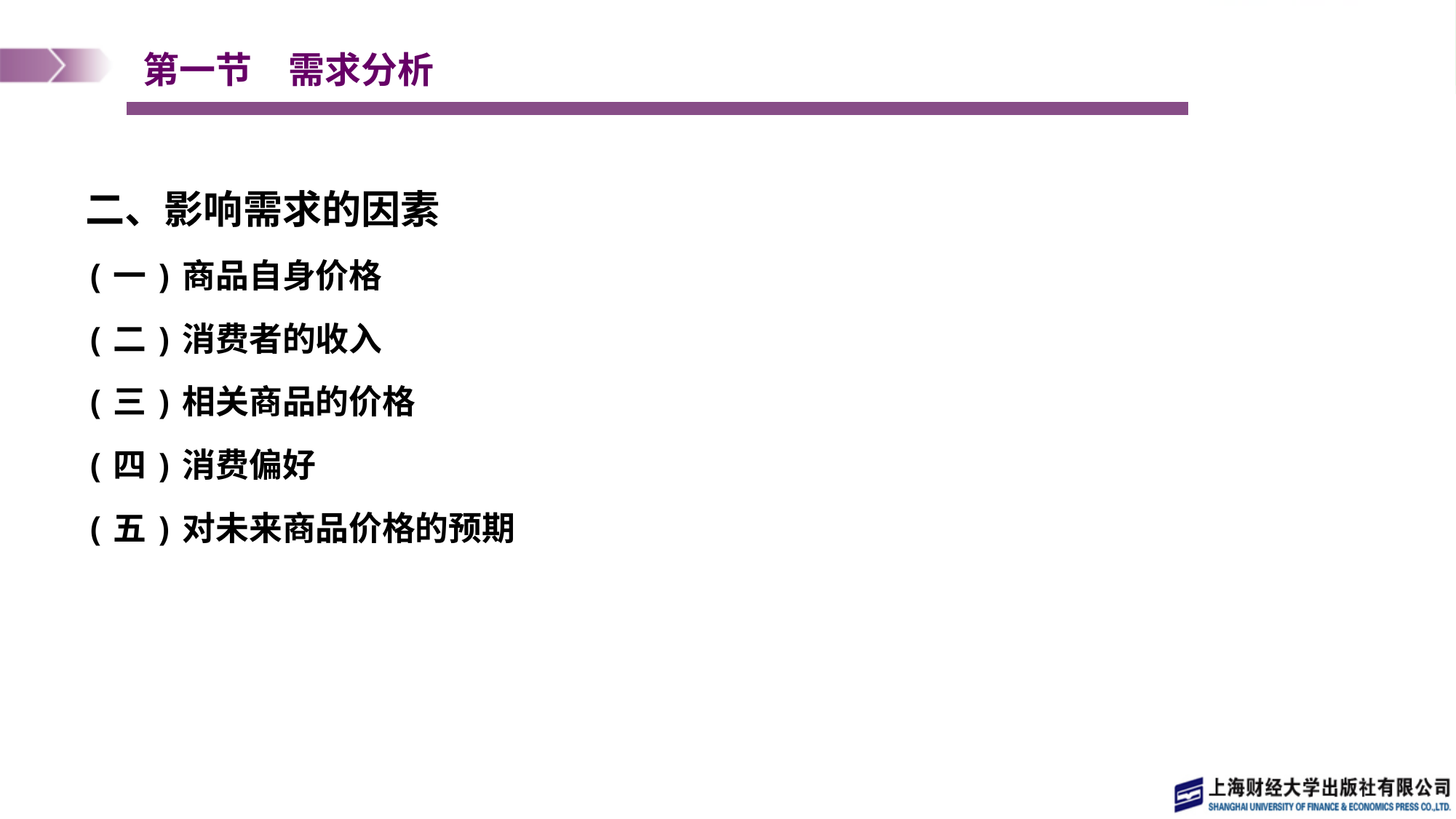

# 第一节　需求分析
二、影响需求的因素
(一)商品自身价格
(二)消费者的收入
(三)相关商品的价格
(四)消费偏好
(五)对未来商品价格的预期